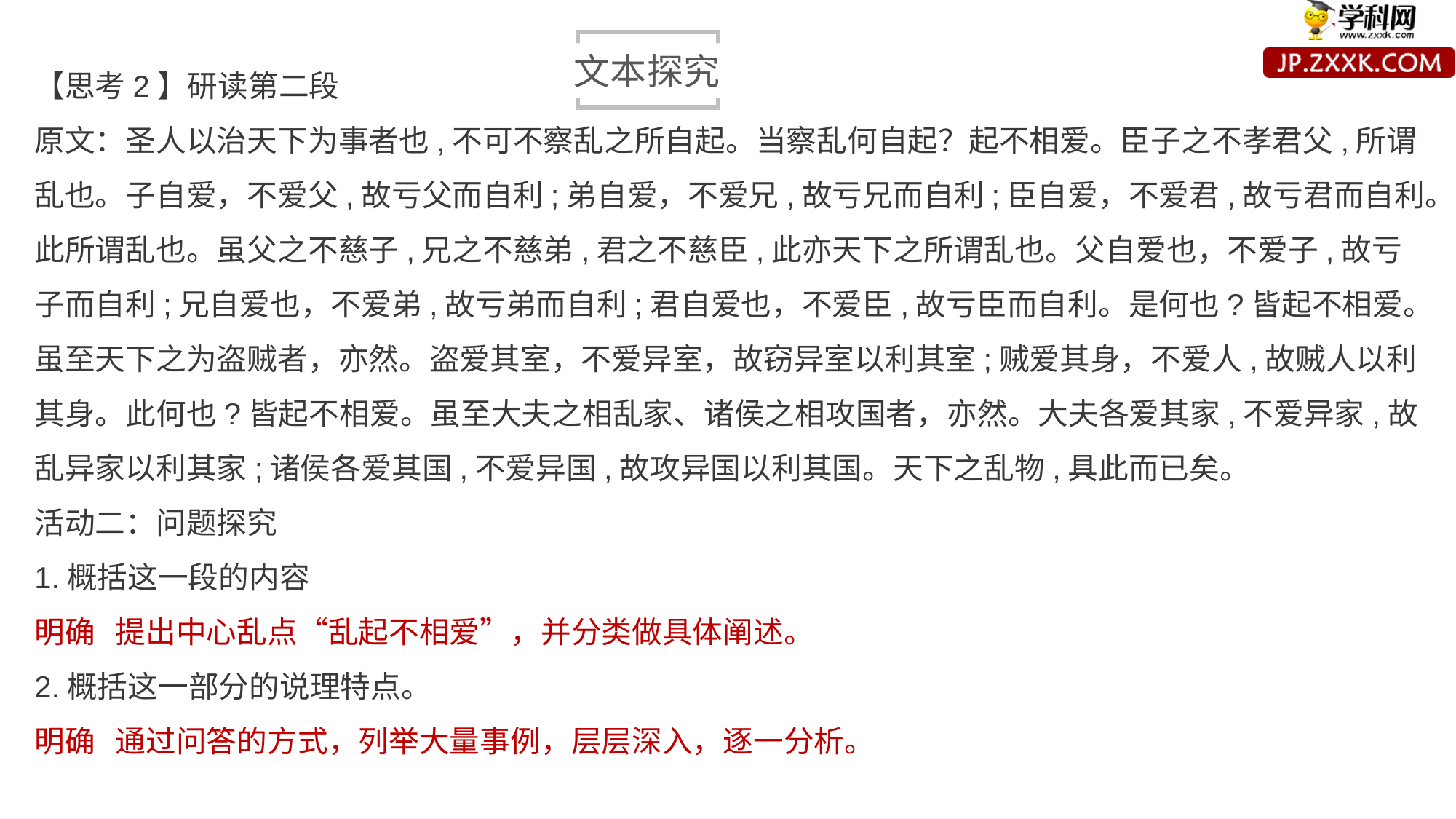

文本探究
【思考2】研读第二段
原文：圣人以治天下为事者也,不可不察乱之所自起。当察乱何自起？起不相爱。臣子之不孝君父,所谓乱也。子自爱，不爱父,故亏父而自利;弟自爱，不爱兄,故亏兄而自利;臣自爱，不爱君,故亏君而自利。此所谓乱也。虽父之不慈子,兄之不慈弟,君之不慈臣,此亦天下之所谓乱也。父自爱也，不爱子,故亏子而自利;兄自爱也，不爱弟,故亏弟而自利;君自爱也，不爱臣,故亏臣而自利。是何也?皆起不相爱。虽至天下之为盗贼者，亦然。盗爱其室，不爱异室，故窃异室以利其室;贼爱其身，不爱人,故贼人以利其身。此何也?皆起不相爱。虽至大夫之相乱家、诸侯之相攻国者，亦然。大夫各爱其家,不爱异家,故乱异家以利其家;诸侯各爱其国,不爱异国,故攻异国以利其国。天下之乱物,具此而已矣。
活动二：问题探究
1.概括这一段的内容
明确   提出中心乱点“乱起不相爱”，并分类做具体阐述。
2.概括这一部分的说理特点。
明确   通过问答的方式，列举大量事例，层层深入，逐一分析。